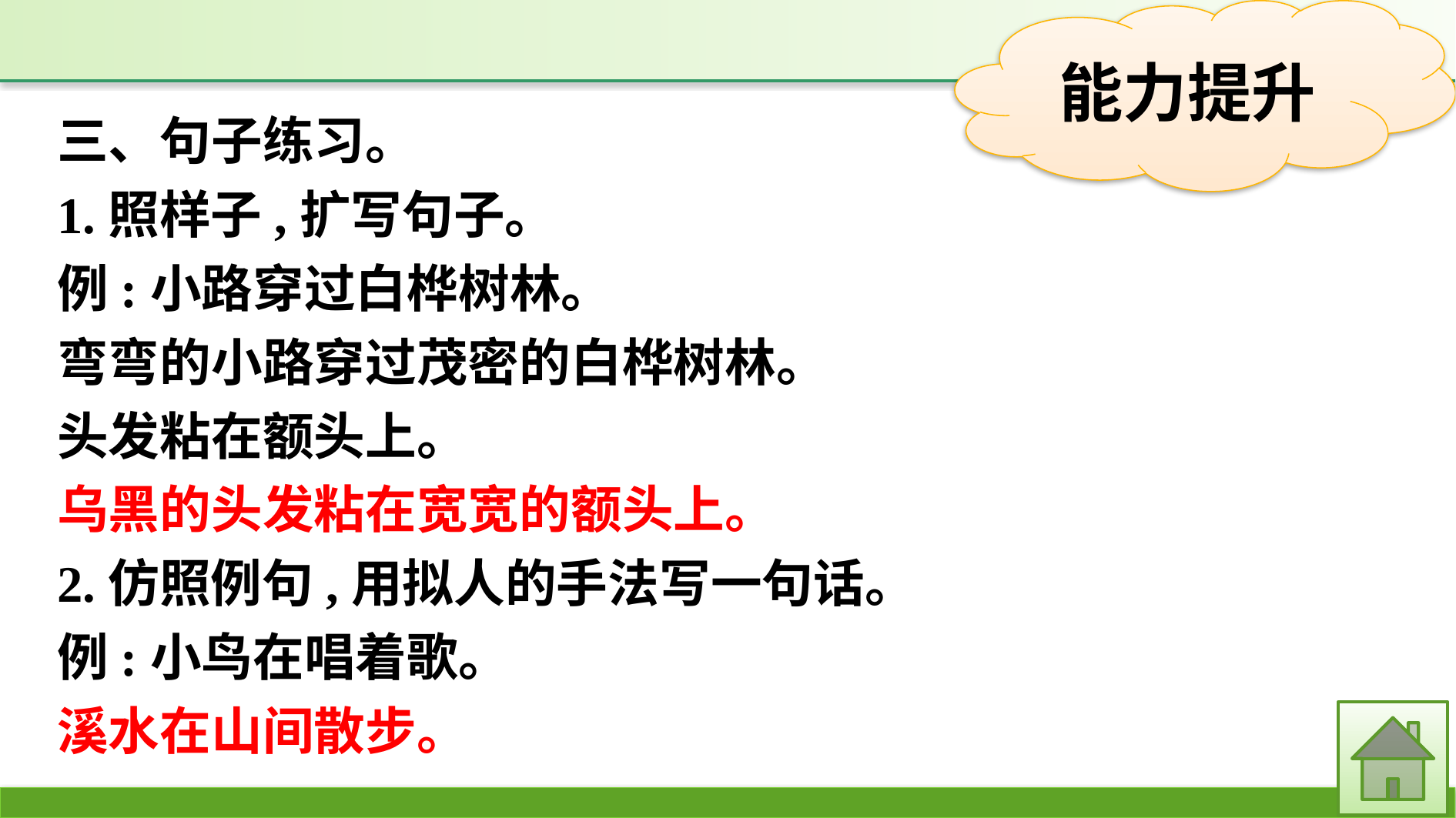

三、句子练习。
1.照样子,扩写句子。
例:小路穿过白桦树林。
弯弯的小路穿过茂密的白桦树林。
头发粘在额头上。
乌黑的头发粘在宽宽的额头上。
2.仿照例句,用拟人的手法写一句话。
例:小鸟在唱着歌。
溪水在山间散步。